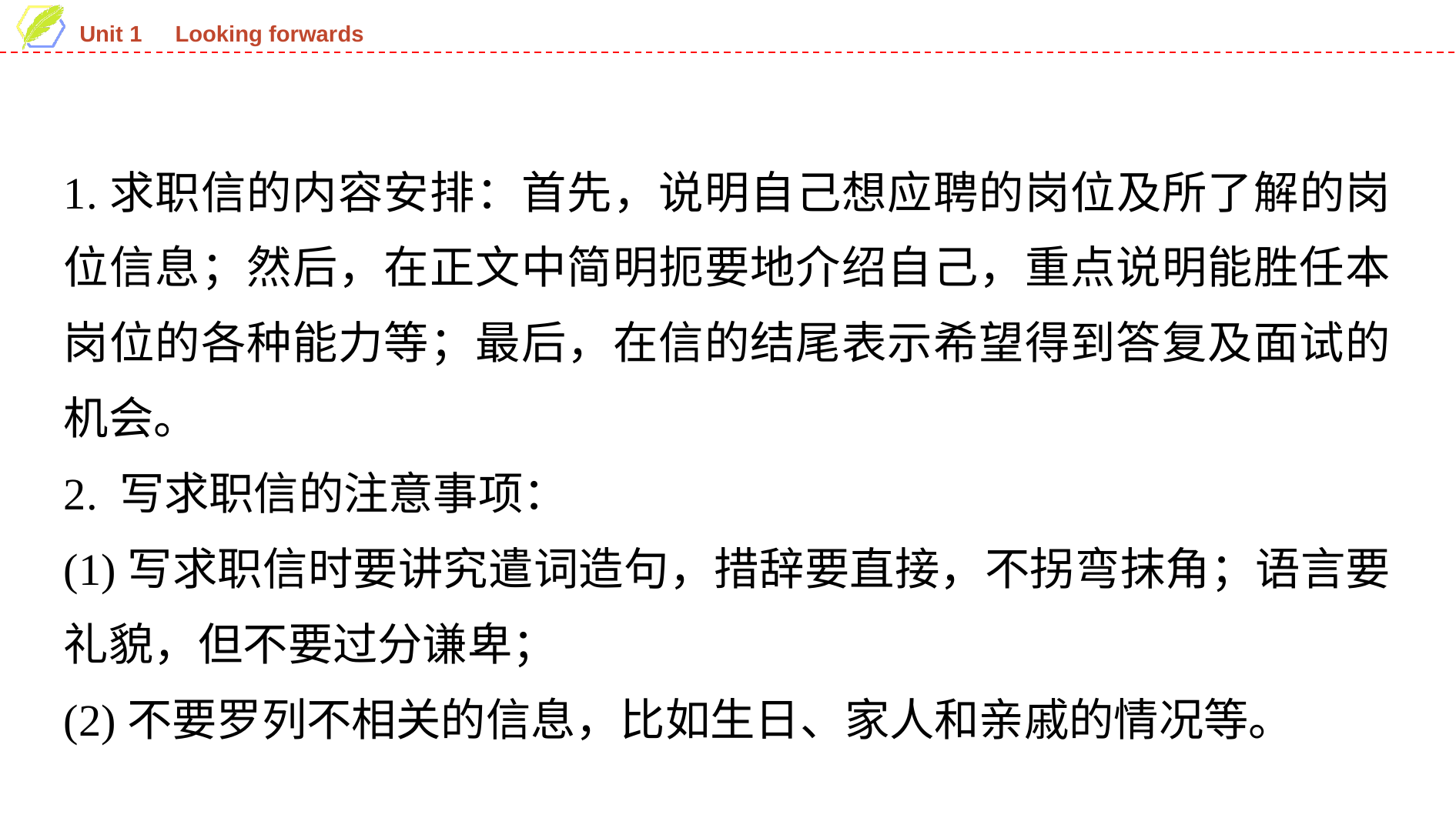

1.求职信的内容安排：首先，说明自己想应聘的岗位及所了解的岗位信息；然后，在正文中简明扼要地介绍自己，重点说明能胜任本岗位的各种能力等；最后，在信的结尾表示希望得到答复及面试的机会。
2. 写求职信的注意事项：
(1)写求职信时要讲究遣词造句，措辞要直接，不拐弯抹角；语言要礼貌，但不要过分谦卑；
(2)不要罗列不相关的信息，比如生日、家人和亲戚的情况等。